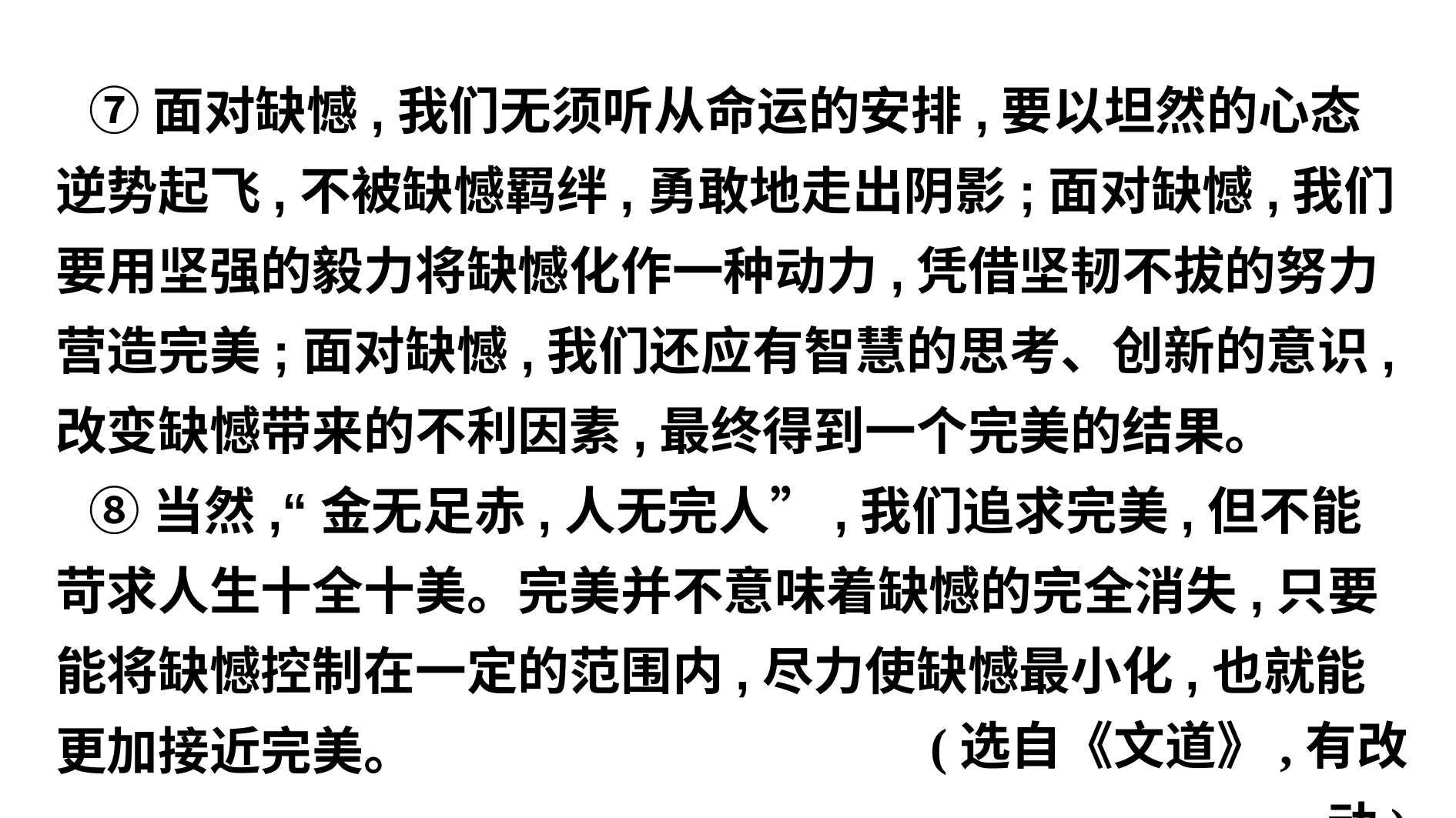

⑦面对缺憾,我们无须听从命运的安排,要以坦然的心态逆势起飞,不被缺憾羁绊,勇敢地走出阴影;面对缺憾,我们要用坚强的毅力将缺憾化作一种动力,凭借坚韧不拔的努力营造完美;面对缺憾,我们还应有智慧的思考、创新的意识,改变缺憾带来的不利因素,最终得到一个完美的结果。
⑧当然,“金无足赤,人无完人”,我们追求完美,但不能苛求人生十全十美。完美并不意味着缺憾的完全消失,只要能将缺憾控制在一定的范围内,尽力使缺憾最小化,也就能更加接近完美。
(选自《文道》,有改动)